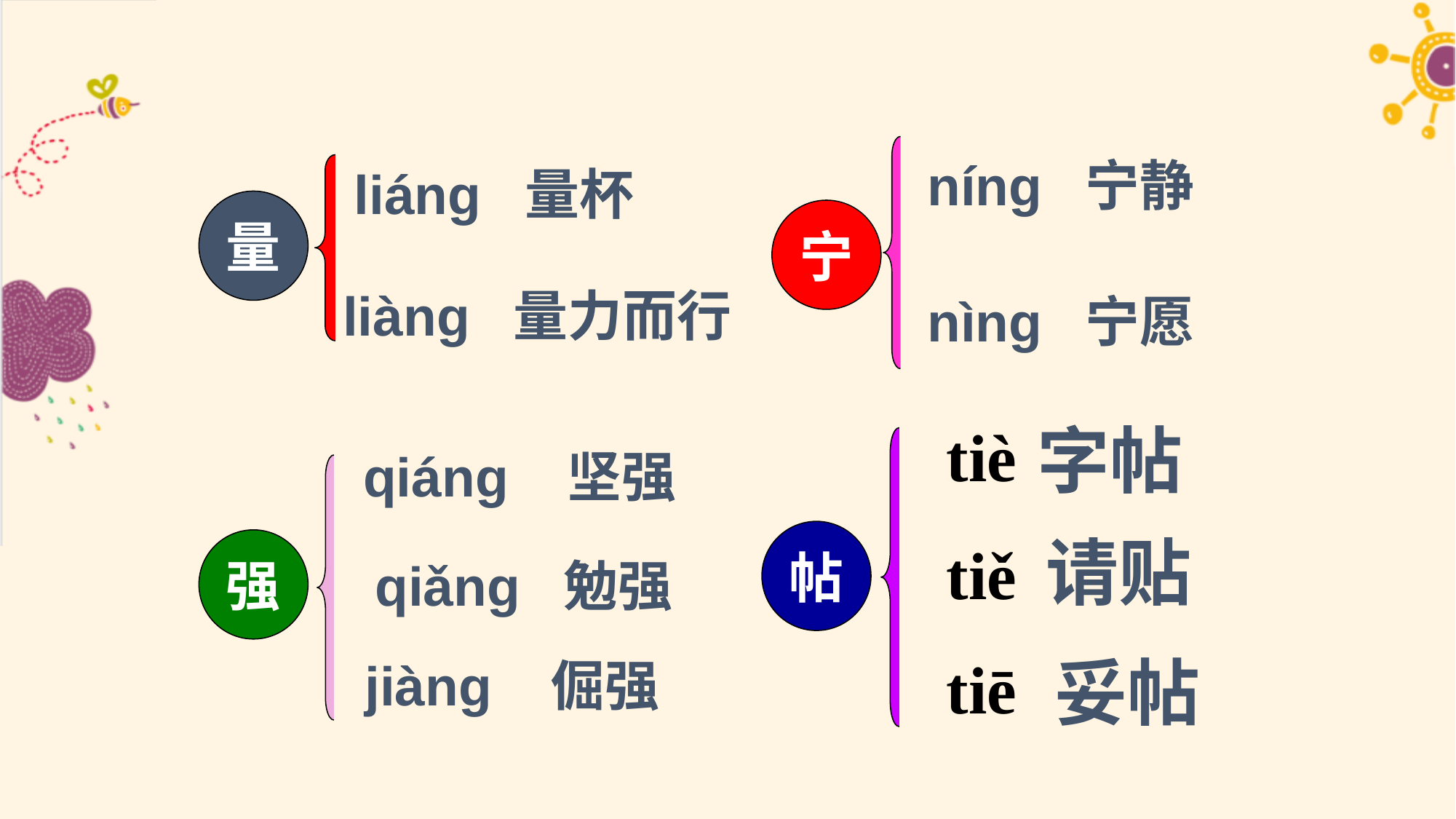

níng  宁静

liáng  量杯
量
宁
liàng  量力而行
nìng  宁愿
tiè
   字帖

qiáng   坚强

帖
   请贴
tiě
强
qiǎng  勉强
tiē
   妥帖
jiàng   倔强